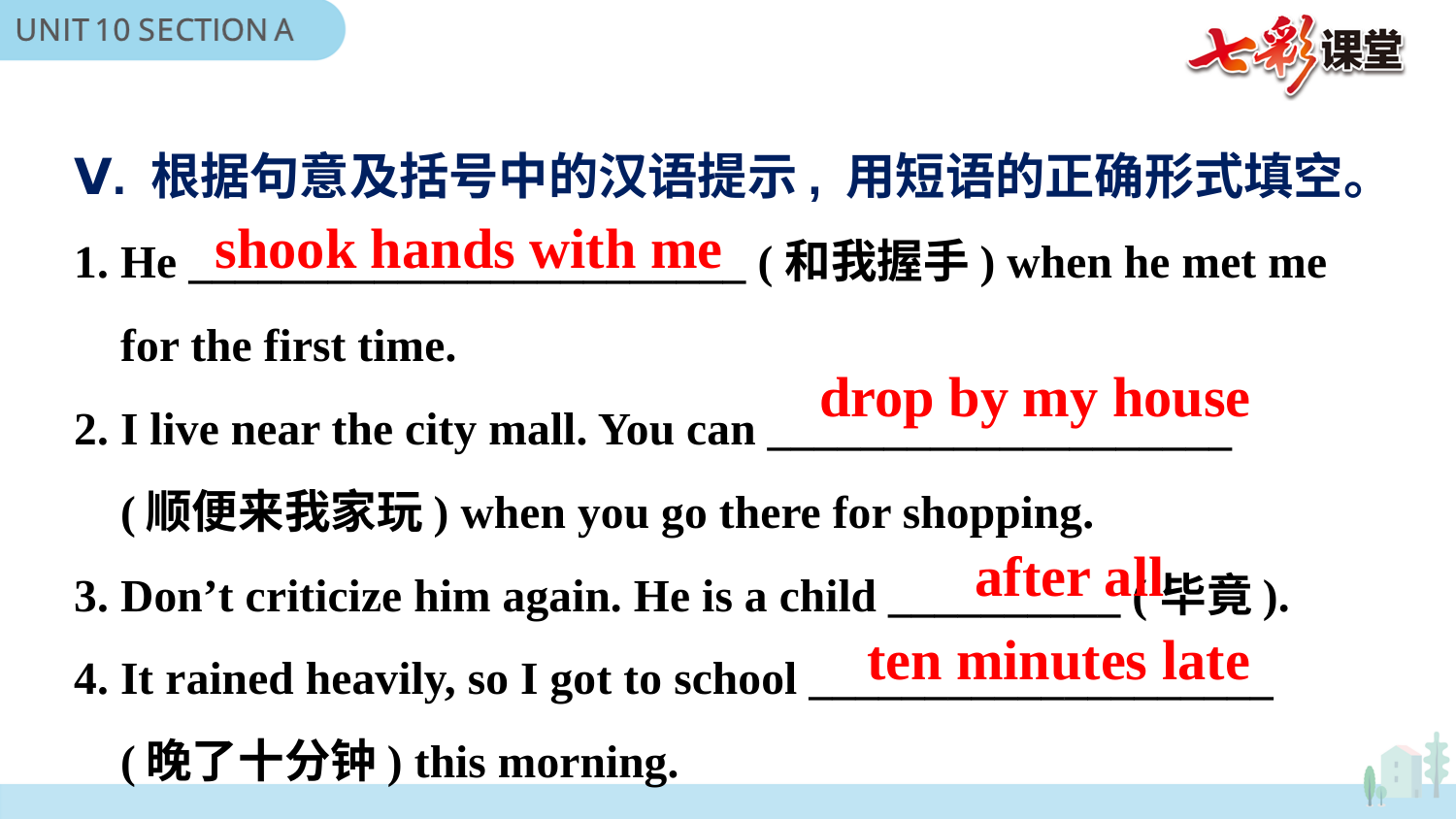

Ⅴ. 根据句意及括号中的汉语提示, 用短语的正确形式填空。
1. He ________________________ (和我握手) when he met me
    for the first time.
2. I live near the city mall. You can ____________________
    (顺便来我家玩) when you go there for shopping.
3. Don’t criticize him again. He is a child __________ (毕竟).
4. It rained heavily, so I got to school ____________________
    (晚了十分钟) this morning.
shook hands with me
drop by my house
after all
ten minutes late